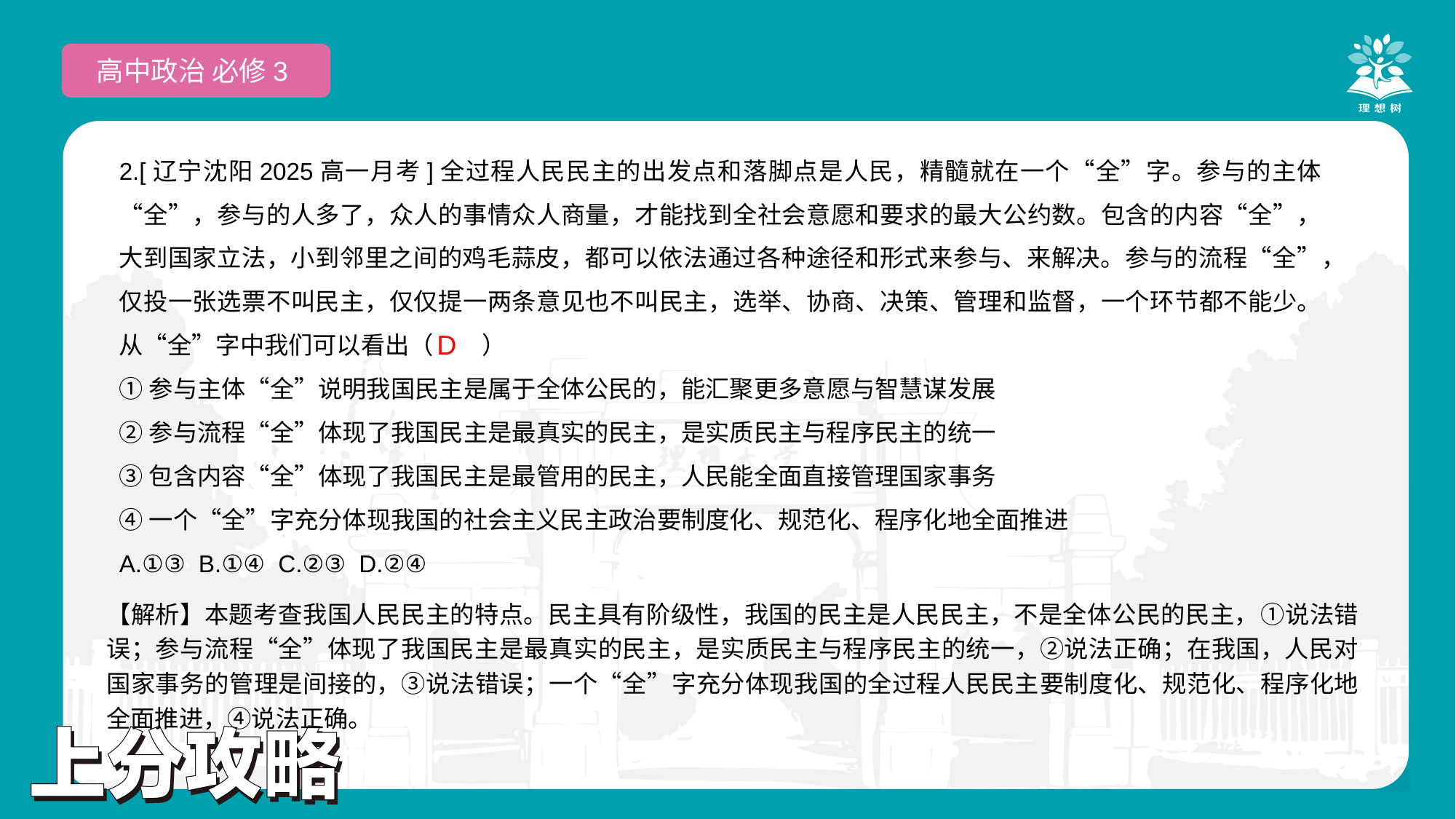

高中政治 必修3
2.[辽宁沈阳2025高一月考]全过程人民民主的出发点和落脚点是人民，精髓就在一个“全”字。参与的主体“全”，参与的人多了，众人的事情众人商量，才能找到全社会意愿和要求的最大公约数。包含的内容“全”，大到国家立法，小到邻里之间的鸡毛蒜皮，都可以依法通过各种途径和形式来参与、来解决。参与的流程“全”，仅投一张选票不叫民主，仅仅提一两条意见也不叫民主，选举、协商、决策、管理和监督，一个环节都不能少。从“全”字中我们可以看出（　　）
①参与主体“全”说明我国民主是属于全体公民的，能汇聚更多意愿与智慧谋发展
②参与流程“全”体现了我国民主是最真实的民主，是实质民主与程序民主的统一
③包含内容“全”体现了我国民主是最管用的民主，人民能全面直接管理国家事务
④一个“全”字充分体现我国的社会主义民主政治要制度化、规范化、程序化地全面推进
A.①③  B.①④  C.②③  D.②④
D
【解析】本题考查我国人民民主的特点。民主具有阶级性，我国的民主是人民民主，不是全体公民的民主，①说法错误；参与流程“全”体现了我国民主是最真实的民主，是实质民主与程序民主的统一，②说法正确；在我国，人民对国家事务的管理是间接的，③说法错误；一个“全”字充分体现我国的全过程人民民主要制度化、规范化、程序化地全面推进，④说法正确。